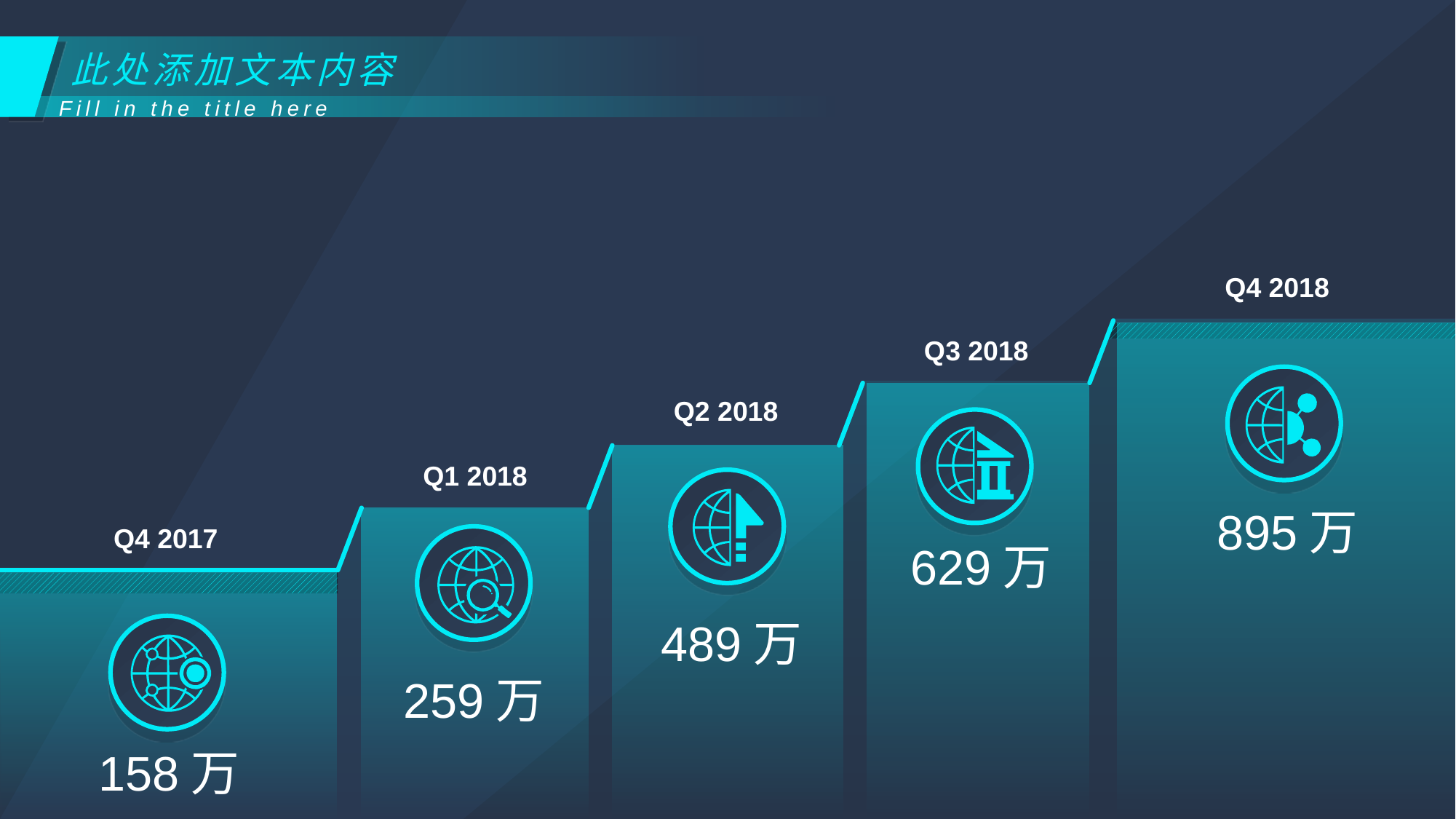

此处添加文本内容
Fill in the title here
Q4 2018

Q3 2018

Q2 2018

Q1 2018

895万

Q4 2017

629万

489万

259万
158万